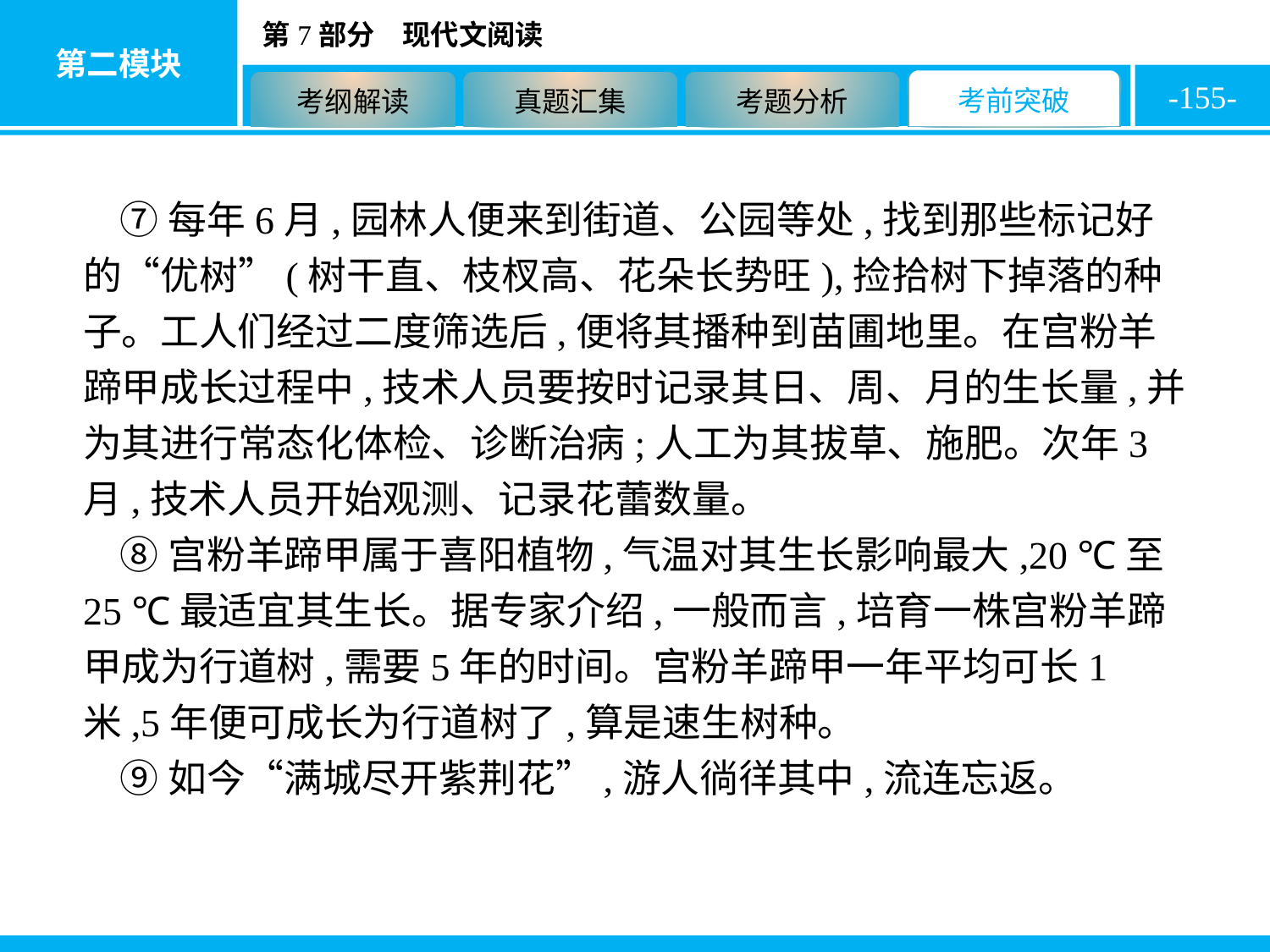

-155-
⑦每年6月,园林人便来到街道、公园等处,找到那些标记好的“优树”(树干直、枝杈高、花朵长势旺),捡拾树下掉落的种子。工人们经过二度筛选后,便将其播种到苗圃地里。在宫粉羊蹄甲成长过程中,技术人员要按时记录其日、周、月的生长量,并为其进行常态化体检、诊断治病;人工为其拔草、施肥。次年3月,技术人员开始观测、记录花蕾数量。
⑧宫粉羊蹄甲属于喜阳植物,气温对其生长影响最大,20 ℃至25 ℃最适宜其生长。据专家介绍,一般而言,培育一株宫粉羊蹄甲成为行道树,需要5年的时间。宫粉羊蹄甲一年平均可长1米,5年便可成长为行道树了,算是速生树种。
⑨如今“满城尽开紫荆花”,游人徜徉其中,流连忘返。